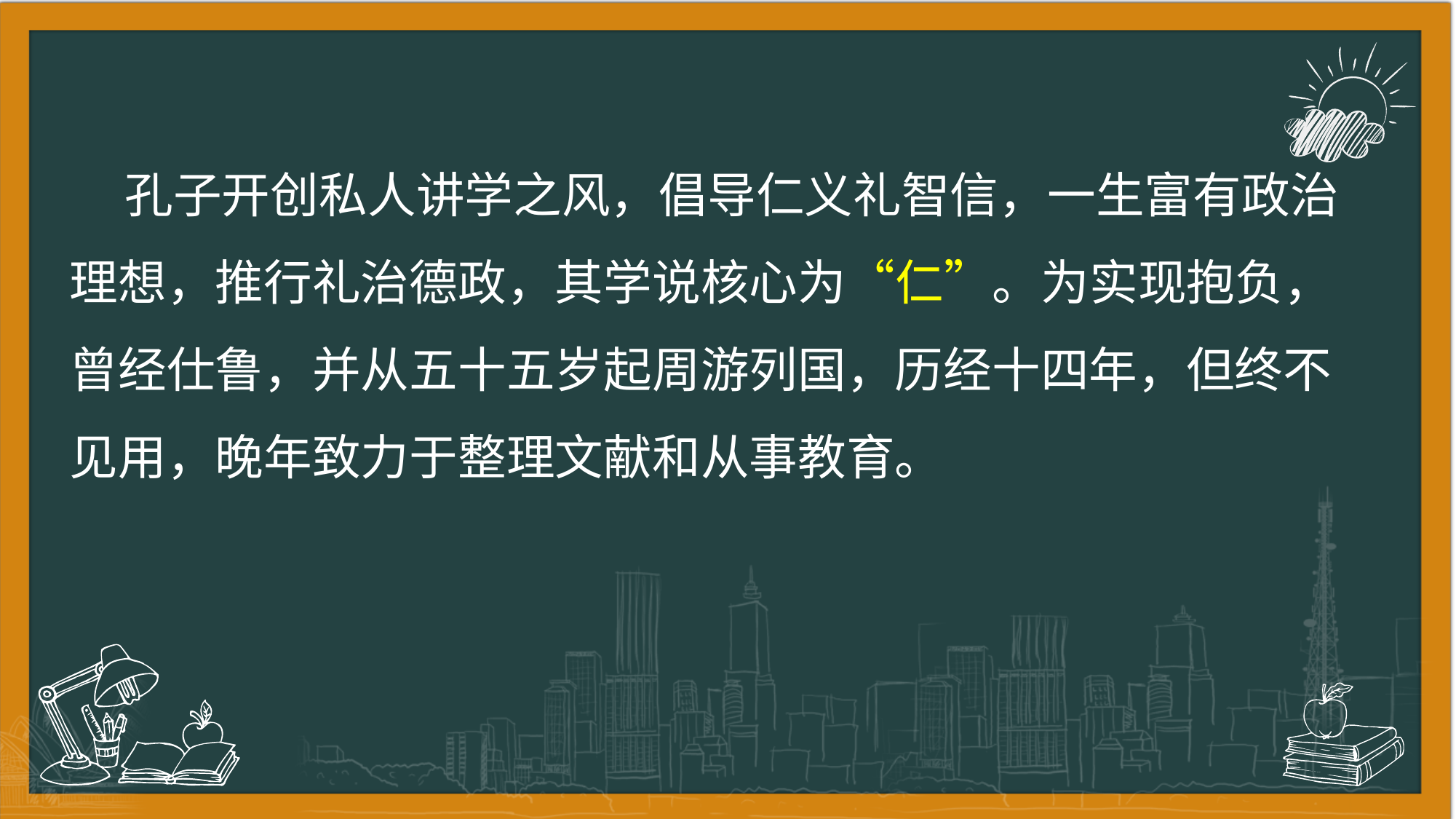

孔子开创私人讲学之风，倡导仁义礼智信，一生富有政治理想，推行礼治德政，其学说核心为“仁”。为实现抱负，曾经仕鲁，并从五十五岁起周游列国，历经十四年，但终不见用，晚年致力于整理文献和从事教育。